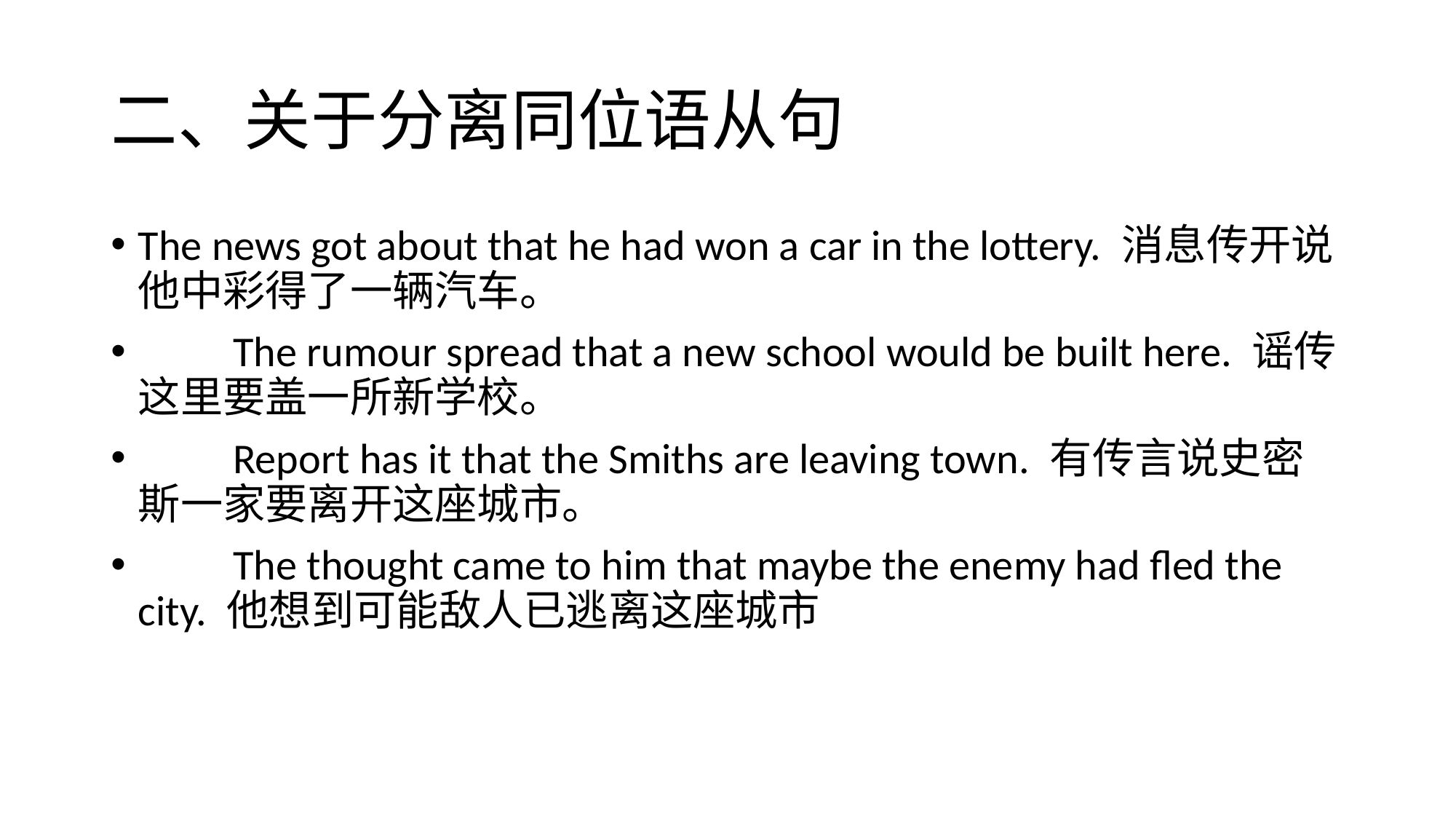

# 二、关于分离同位语从句
The news got about that he had won a car in the lottery. 消息传开说他中彩得了一辆汽车。
　　The rumour spread that a new school would be built here. 谣传这里要盖一所新学校。
　　Report has it that the Smiths are leaving town. 有传言说史密斯一家要离开这座城市。
　　The thought came to him that maybe the enemy had fled the city. 他想到可能敌人已逃离这座城市